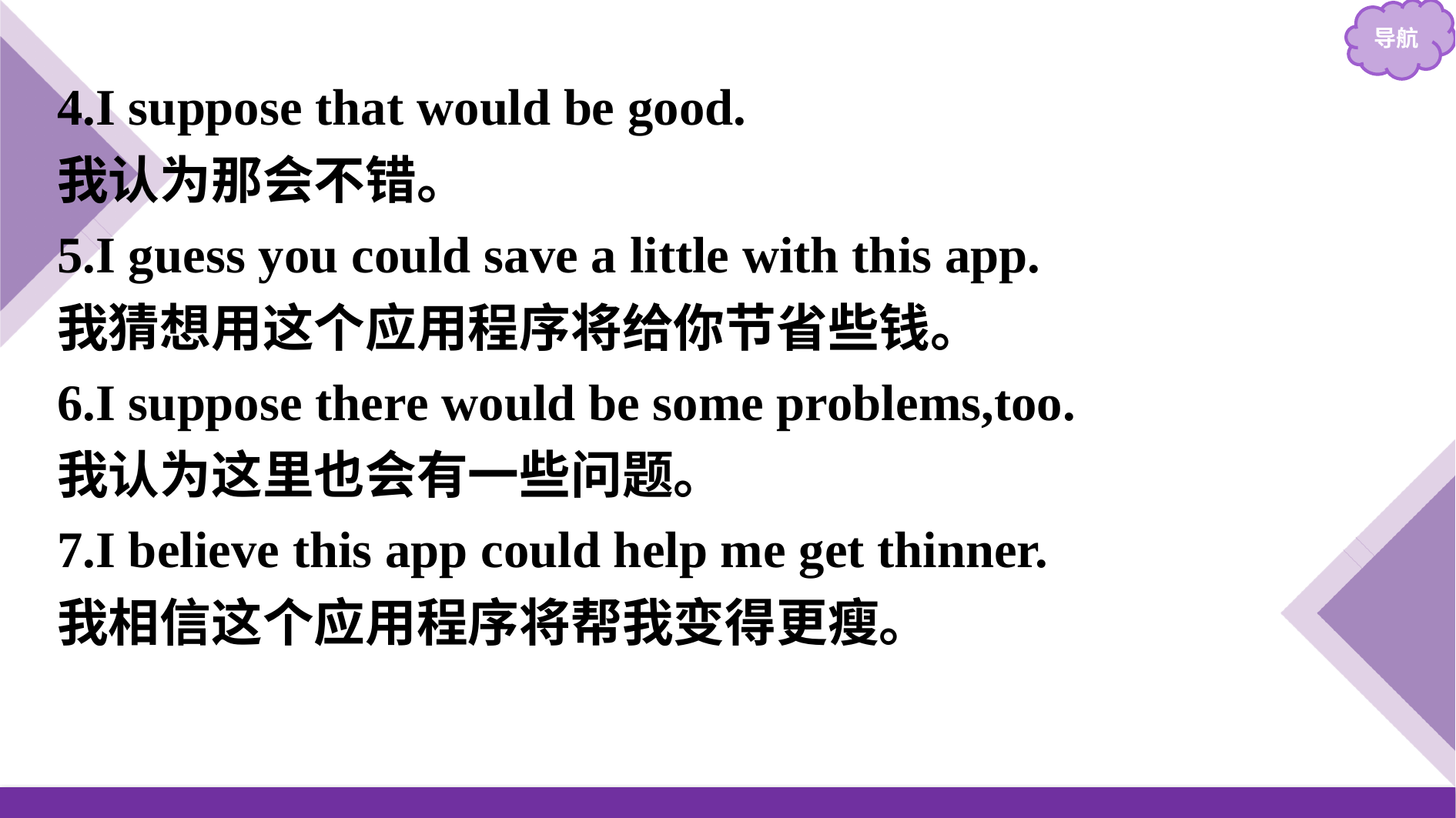

4.I suppose that would be good.
我认为那会不错。
5.I guess you could save a little with this app.
我猜想用这个应用程序将给你节省些钱。
6.I suppose there would be some problems,too.
我认为这里也会有一些问题。
7.I believe this app could help me get thinner.
我相信这个应用程序将帮我变得更瘦。